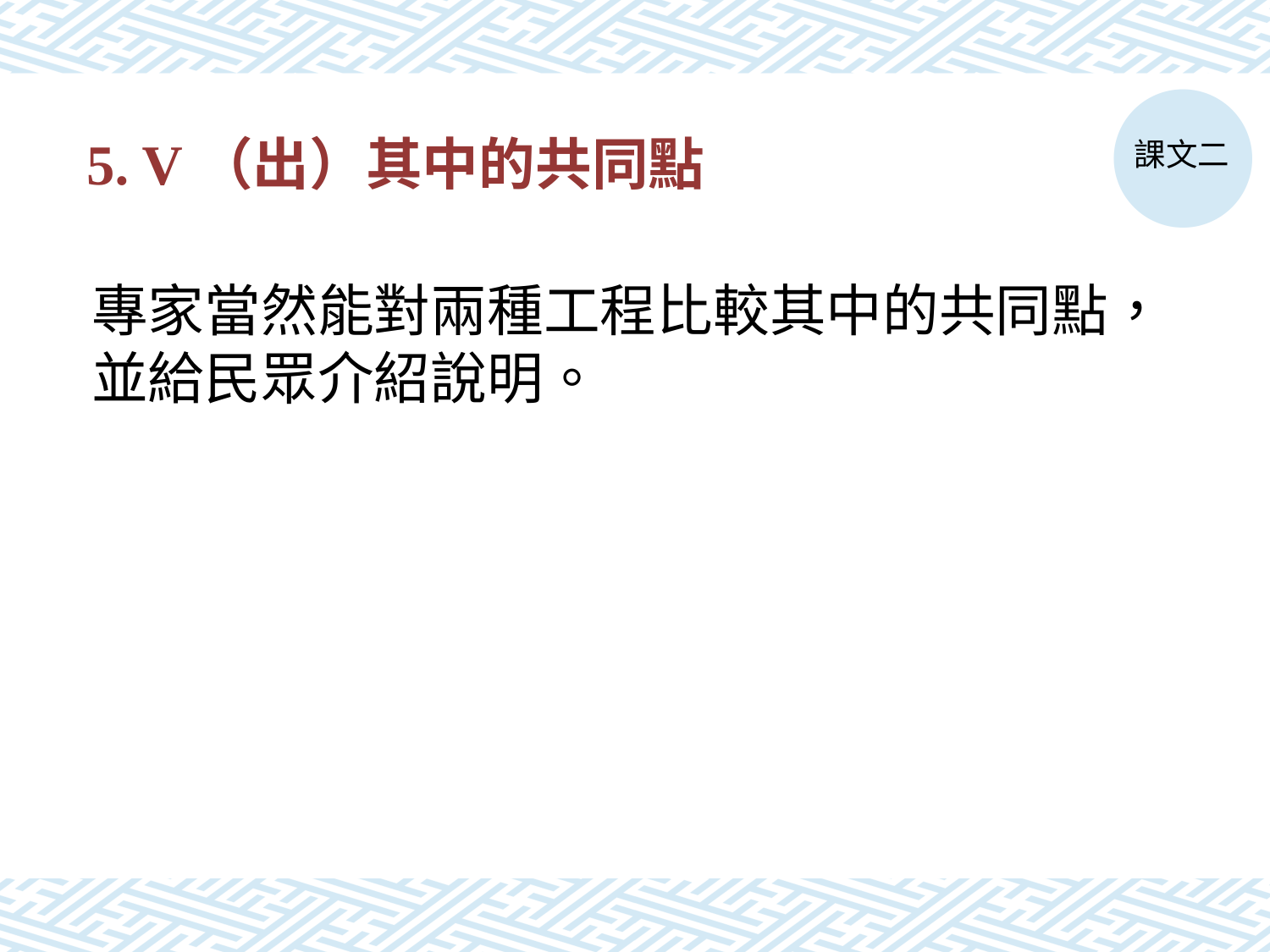

課文二
# 5. V（出）其中的共同點
專家當然能對兩種工程比較其中的共同點，並給民眾介紹說明。